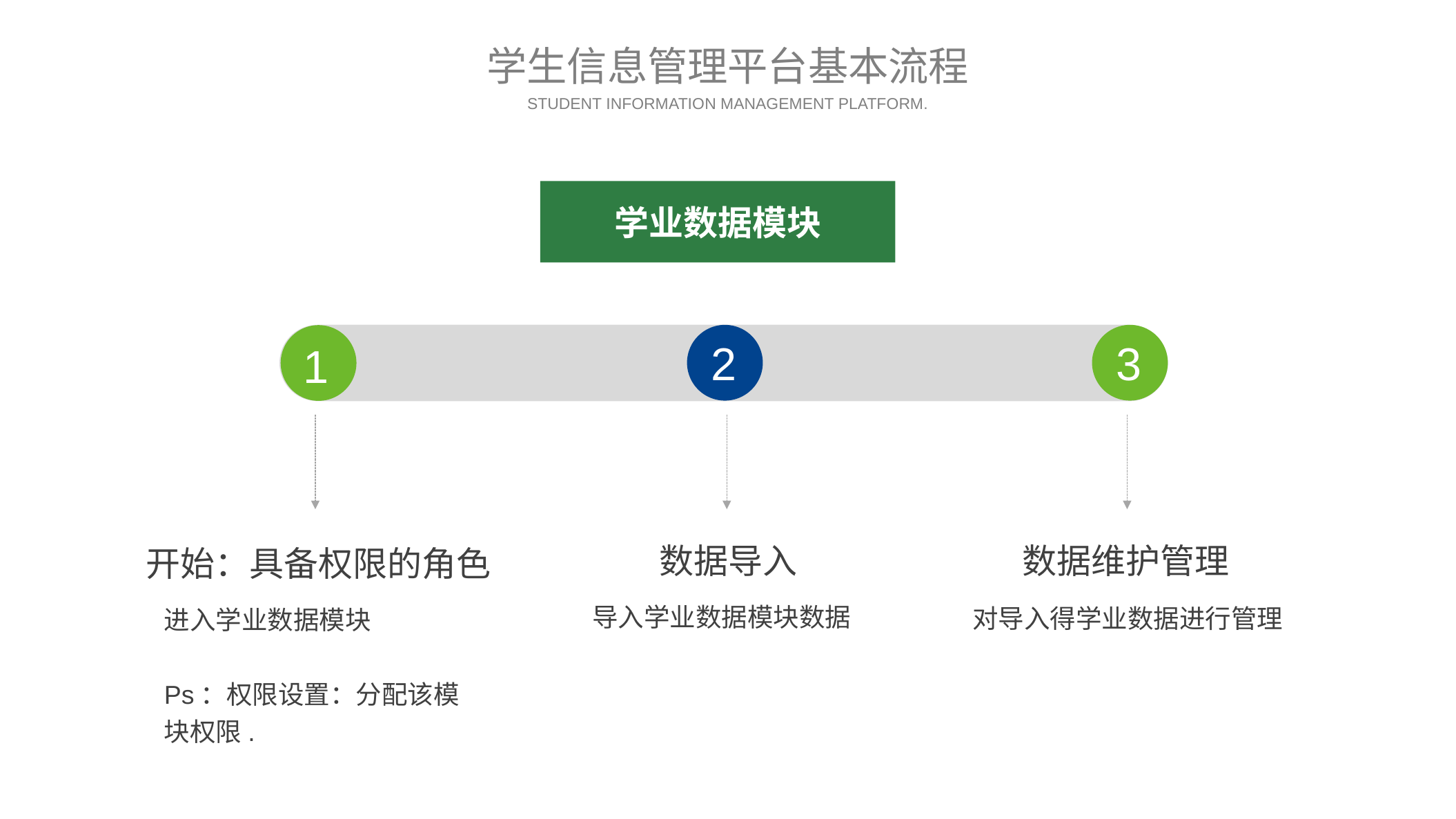

学生信息管理平台基本流程
STUDENT INFORMATION MANAGEMENT PLATFORM.
学业数据模块

3
2
1
数据导入
数据维护管理
开始：具备权限的角色
导入学业数据模块数据
对导入得学业数据进行管理
进入学业数据模块

Ps：权限设置：分配该模块权限.